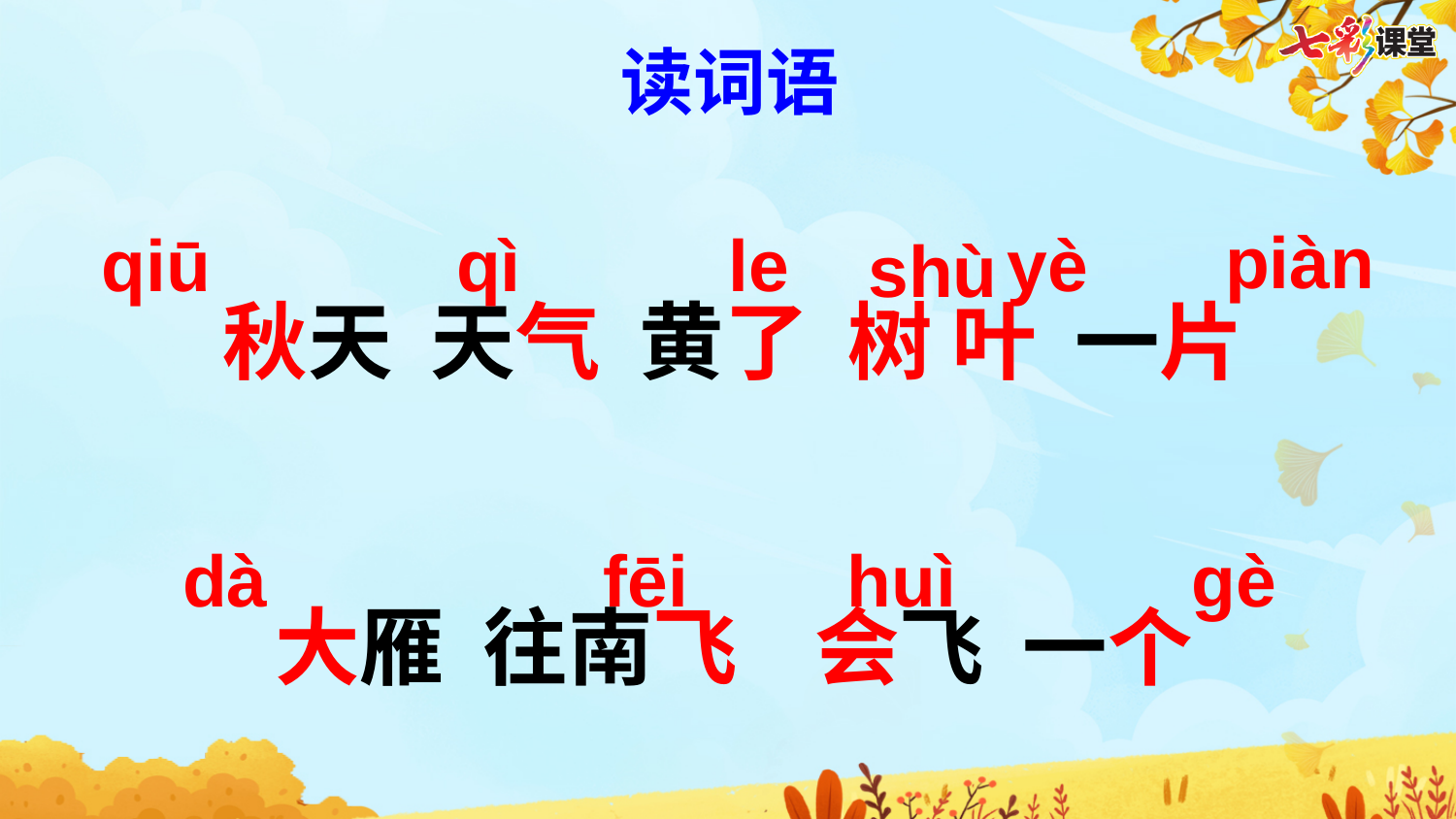

读词语
piàn
qiū
qì
le
yè
shù
秋天  天气  黄了  树 叶  一片

大雁  往南飞    会飞  一个
dà
fēi
huì
ɡè